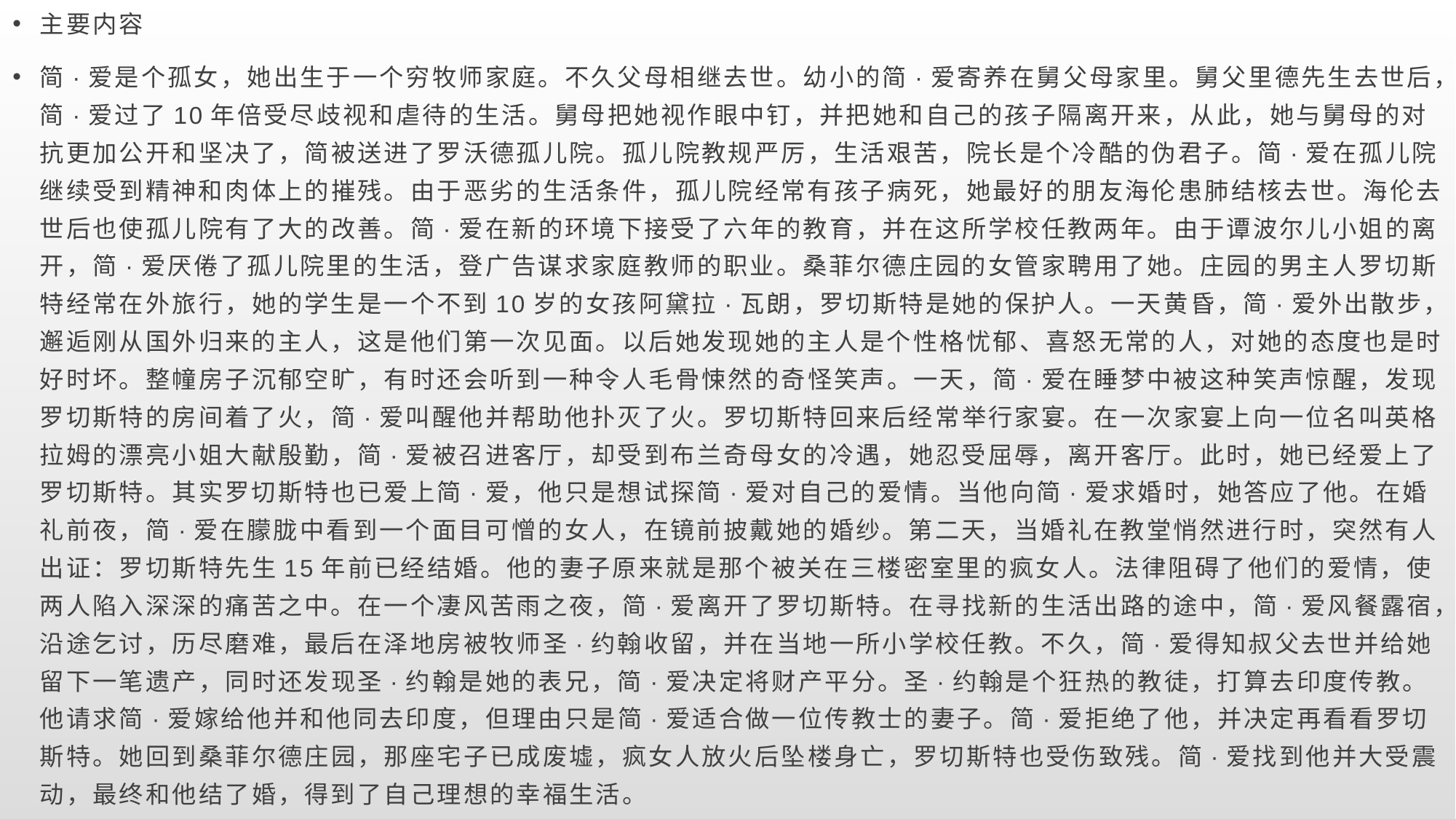

主要内容
简·爱是个孤女，她出生于一个穷牧师家庭。不久父母相继去世。幼小的简·爱寄养在舅父母家里。舅父里德先生去世后，简·爱过了10年倍受尽歧视和虐待的生活。舅母把她视作眼中钉，并把她和自己的孩子隔离开来，从此，她与舅母的对抗更加公开和坚决了，简被送进了罗沃德孤儿院。孤儿院教规严厉，生活艰苦，院长是个冷酷的伪君子。简·爱在孤儿院继续受到精神和肉体上的摧残。由于恶劣的生活条件，孤儿院经常有孩子病死，她最好的朋友海伦患肺结核去世。海伦去世后也使孤儿院有了大的改善。简·爱在新的环境下接受了六年的教育，并在这所学校任教两年。由于谭波尔儿小姐的离开，简·爱厌倦了孤儿院里的生活，登广告谋求家庭教师的职业。桑菲尔德庄园的女管家聘用了她。庄园的男主人罗切斯特经常在外旅行，她的学生是一个不到10岁的女孩阿黛拉·瓦朗，罗切斯特是她的保护人。一天黄昏，简·爱外出散步，邂逅刚从国外归来的主人，这是他们第一次见面。以后她发现她的主人是个性格忧郁、喜怒无常的人，对她的态度也是时好时坏。整幢房子沉郁空旷，有时还会听到一种令人毛骨悚然的奇怪笑声。一天，简·爱在睡梦中被这种笑声惊醒，发现罗切斯特的房间着了火，简·爱叫醒他并帮助他扑灭了火。罗切斯特回来后经常举行家宴。在一次家宴上向一位名叫英格拉姆的漂亮小姐大献殷勤，简·爱被召进客厅，却受到布兰奇母女的冷遇，她忍受屈辱，离开客厅。此时，她已经爱上了罗切斯特。其实罗切斯特也已爱上简·爱，他只是想试探简·爱对自己的爱情。当他向简·爱求婚时，她答应了他。在婚礼前夜，简·爱在朦胧中看到一个面目可憎的女人，在镜前披戴她的婚纱。第二天，当婚礼在教堂悄然进行时，突然有人出证：罗切斯特先生15年前已经结婚。他的妻子原来就是那个被关在三楼密室里的疯女人。法律阻碍了他们的爱情，使两人陷入深深的痛苦之中。在一个凄风苦雨之夜，简·爱离开了罗切斯特。在寻找新的生活出路的途中，简·爱风餐露宿，沿途乞讨，历尽磨难，最后在泽地房被牧师圣·约翰收留，并在当地一所小学校任教。不久，简·爱得知叔父去世并给她留下一笔遗产，同时还发现圣·约翰是她的表兄，简·爱决定将财产平分。圣·约翰是个狂热的教徒，打算去印度传教。他请求简·爱嫁给他并和他同去印度，但理由只是简·爱适合做一位传教士的妻子。简·爱拒绝了他，并决定再看看罗切斯特。她回到桑菲尔德庄园，那座宅子已成废墟，疯女人放火后坠楼身亡，罗切斯特也受伤致残。简·爱找到他并大受震动，最终和他结了婚，得到了自己理想的幸福生活。